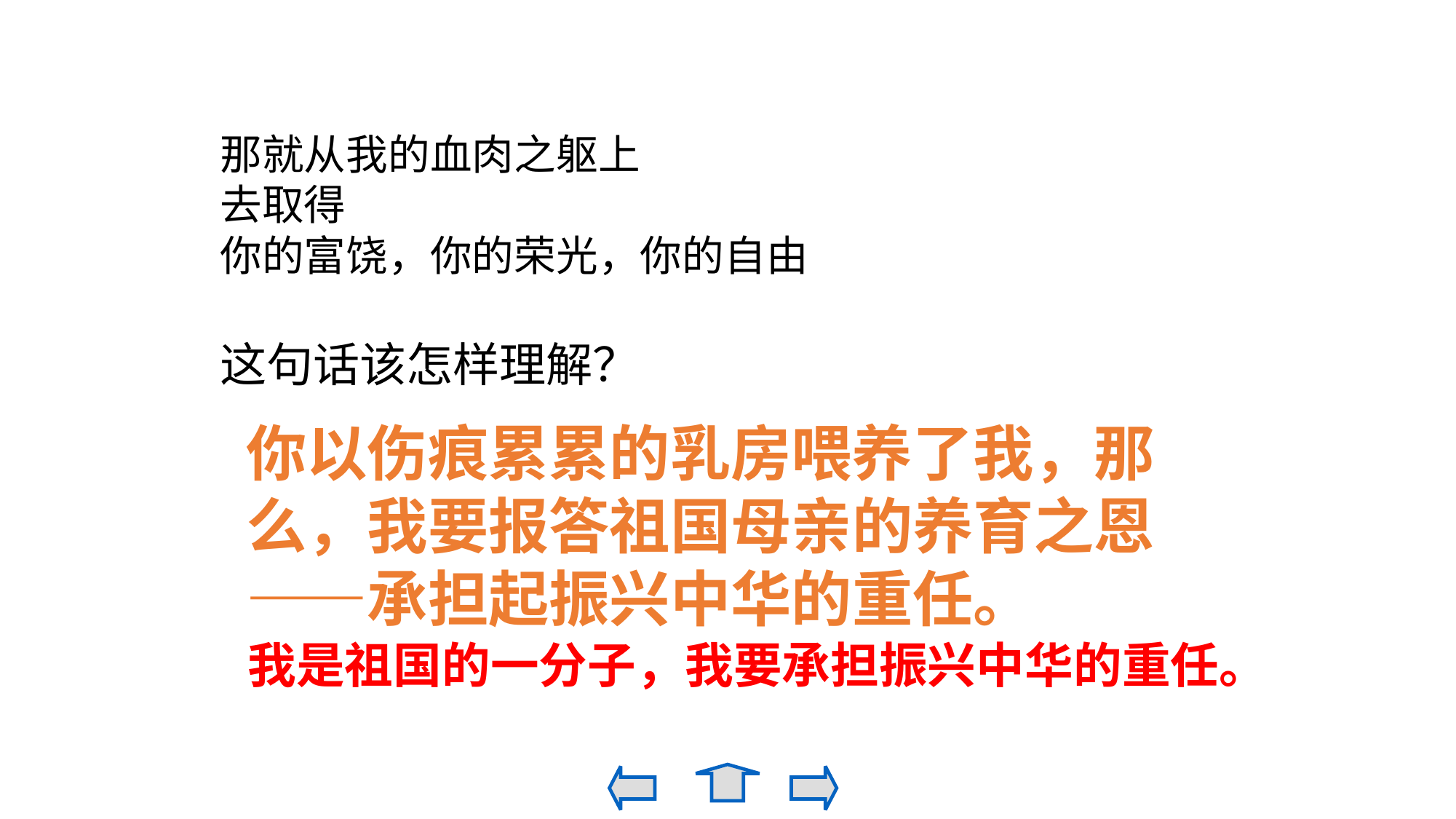

那就从我的血肉之躯上
去取得
你的富饶，你的荣光，你的自由
这句话该怎样理解？
你以伤痕累累的乳房喂养了我，那么，我要报答祖国母亲的养育之恩——承担起振兴中华的重任。
我是祖国的一分子，我要承担振兴中华的重任。